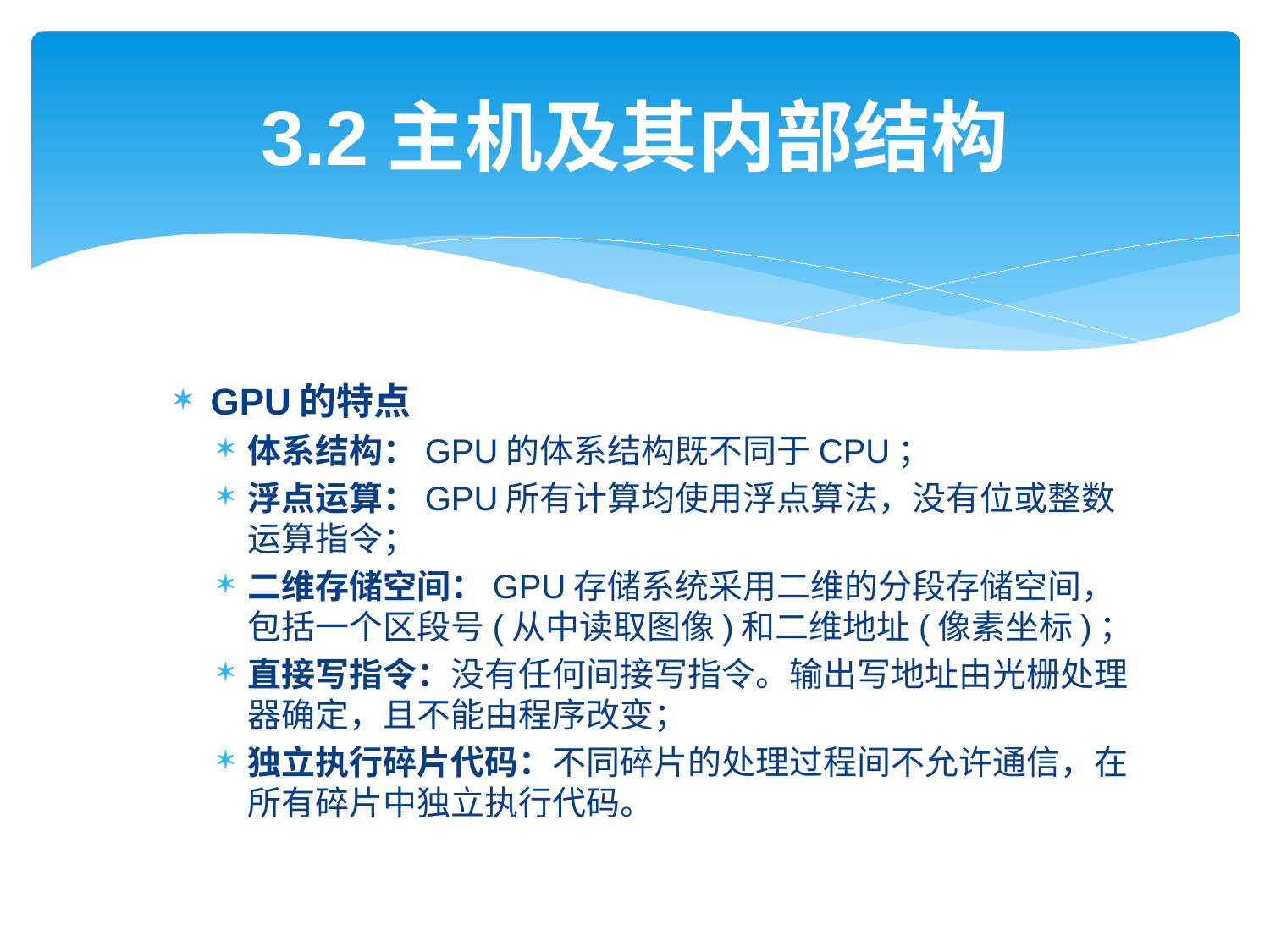

# 3.2主机及其内部结构
GPU的特点
体系结构：GPU的体系结构既不同于CPU；
浮点运算：GPU所有计算均使用浮点算法，没有位或整数运算指令；
二维存储空间：GPU存储系统采用二维的分段存储空间，包括一个区段号(从中读取图像)和二维地址(像素坐标)；
直接写指令：没有任何间接写指令。输出写地址由光栅处理器确定，且不能由程序改变；
独立执行碎片代码：不同碎片的处理过程间不允许通信，在所有碎片中独立执行代码。